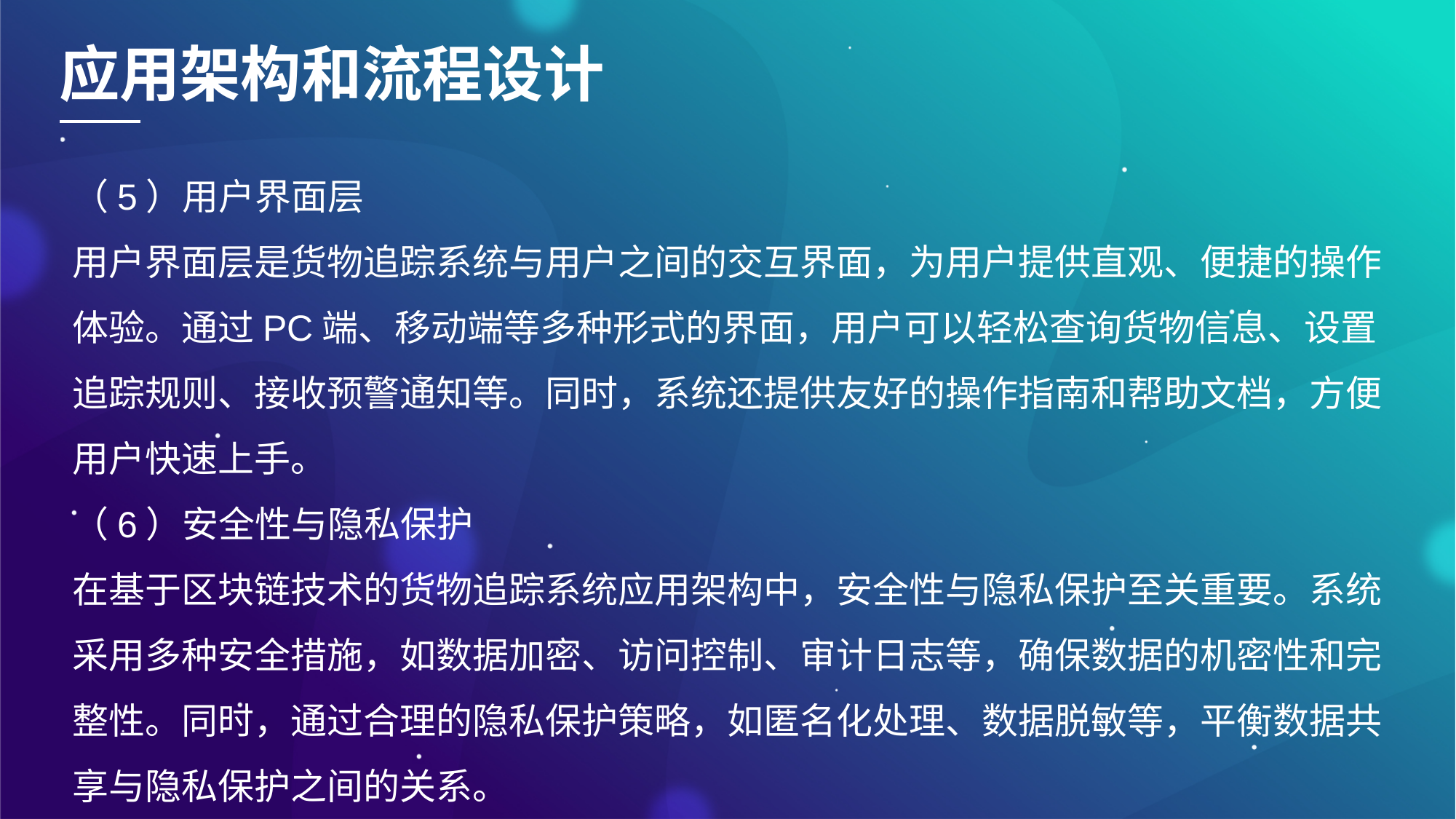

应用架构和流程设计
（5）用户界面层
用户界面层是货物追踪系统与用户之间的交互界面，为用户提供直观、便捷的操作体验。通过PC端、移动端等多种形式的界面，用户可以轻松查询货物信息、设置追踪规则、接收预警通知等。同时，系统还提供友好的操作指南和帮助文档，方便用户快速上手。
（6）安全性与隐私保护
在基于区块链技术的货物追踪系统应用架构中，安全性与隐私保护至关重要。系统采用多种安全措施，如数据加密、访问控制、审计日志等，确保数据的机密性和完整性。同时，通过合理的隐私保护策略，如匿名化处理、数据脱敏等，平衡数据共享与隐私保护之间的关系。